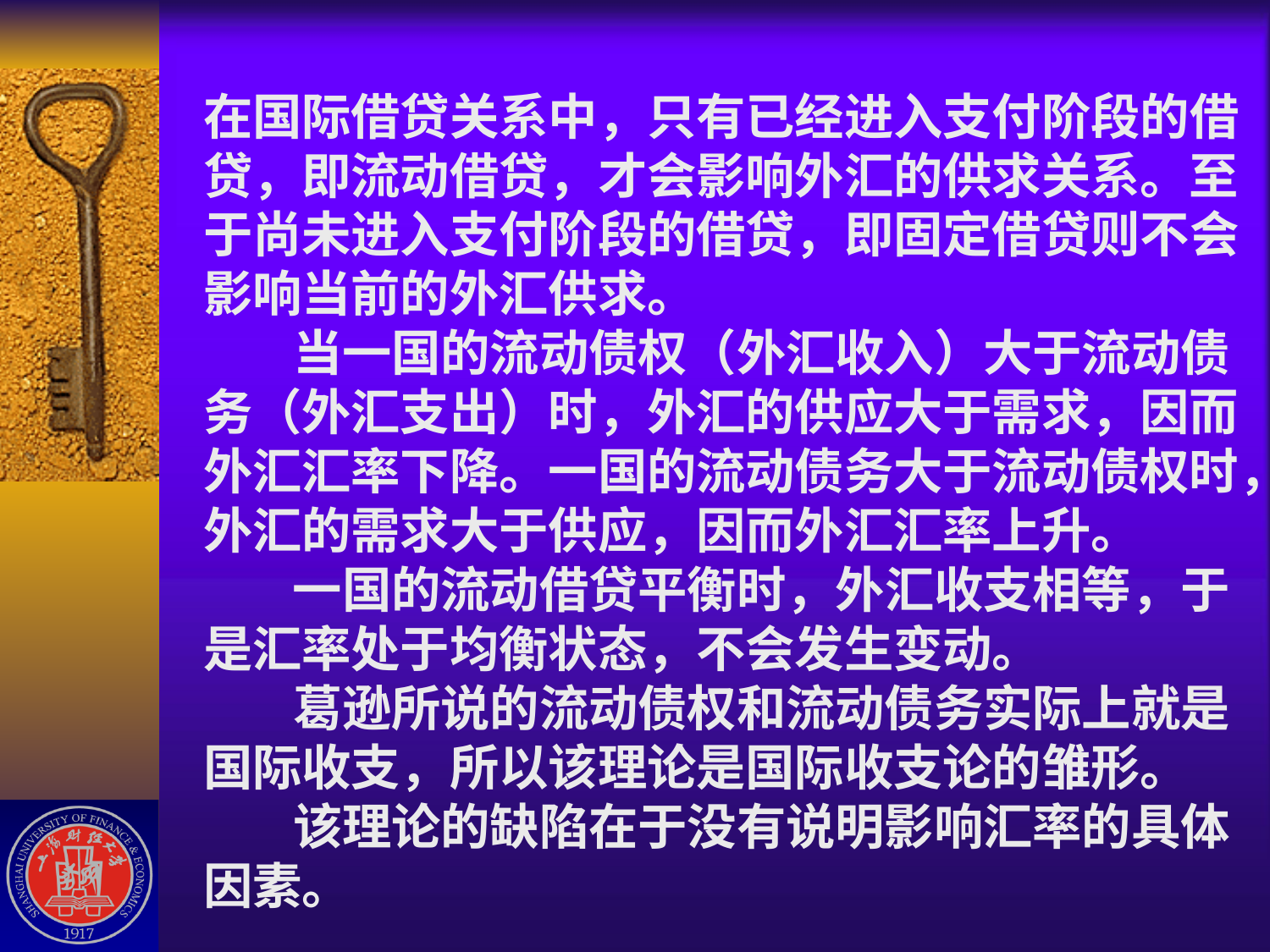

# 在国际借贷关系中，只有已经进入支付阶段的借贷，即流动借贷，才会影响外汇的供求关系。至于尚未进入支付阶段的借贷，即固定借贷则不会影响当前的外汇供求。 当一国的流动债权（外汇收入）大于流动债务（外汇支出）时，外汇的供应大于需求，因而外汇汇率下降。一国的流动债务大于流动债权时，外汇的需求大于供应，因而外汇汇率上升。 一国的流动借贷平衡时，外汇收支相等，于是汇率处于均衡状态，不会发生变动。 葛逊所说的流动债权和流动债务实际上就是国际收支，所以该理论是国际收支论的雏形。 该理论的缺陷在于没有说明影响汇率的具体因素。